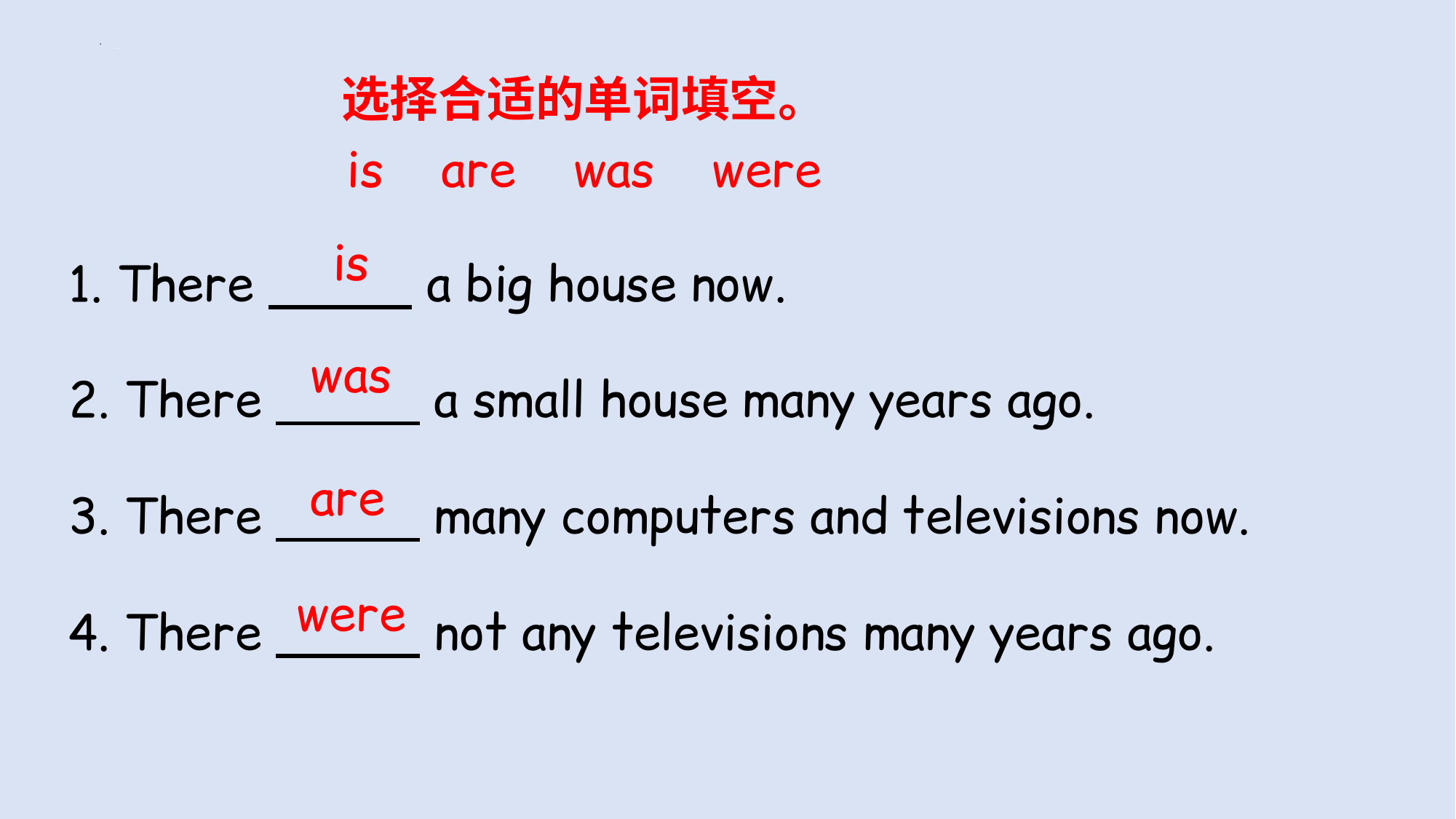

listen and say
选择合适的单词填空。
is    are    was    were
1. There            a big house now.
2. There            a small house many years ago.
3. There            many computers and televisions now.
4. There            not any televisions many years ago.
is

was
are
were